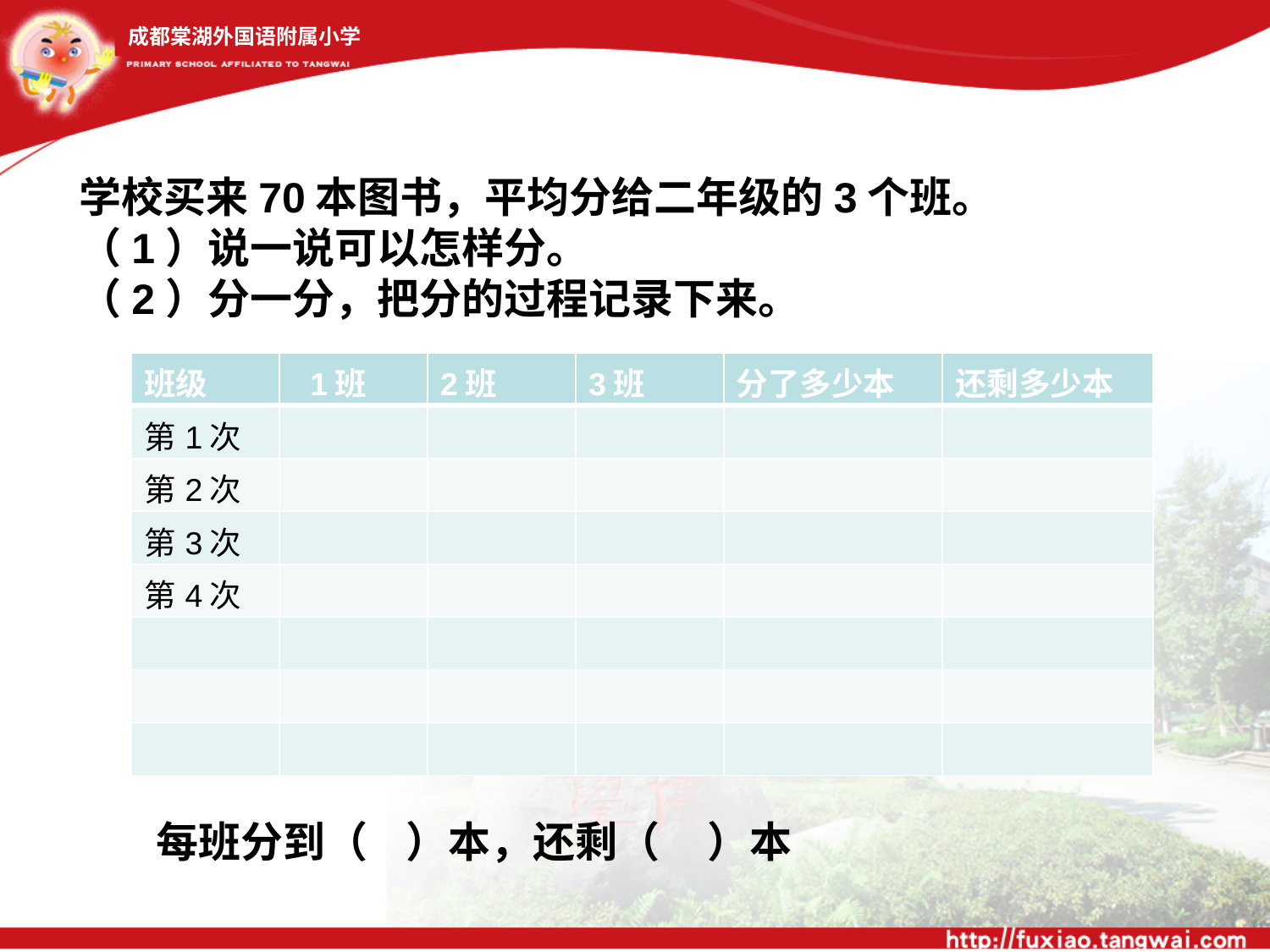

成都棠湖外国语附属小学
学校买来70本图书，平均分给二年级的3个班。
（1）说一说可以怎样分。
（2）分一分，把分的过程记录下来。
| 班级 | 1班 | 2班 | 3班 | 分了多少本 | 还剩多少本 |
| --- | --- | --- | --- | --- | --- |
| 第1次 |  |  |  |  |  |
| 第2次 |  |  |  |  |  |
| 第3次 |  |  |  |  |  |
| 第4次 |  |  |  |  |  |
|  |  |  |  |  |  |
|  |  |  |  |  |  |
|  |  |  |  |  |  |
每班分到（    ）本，还剩（     ）本